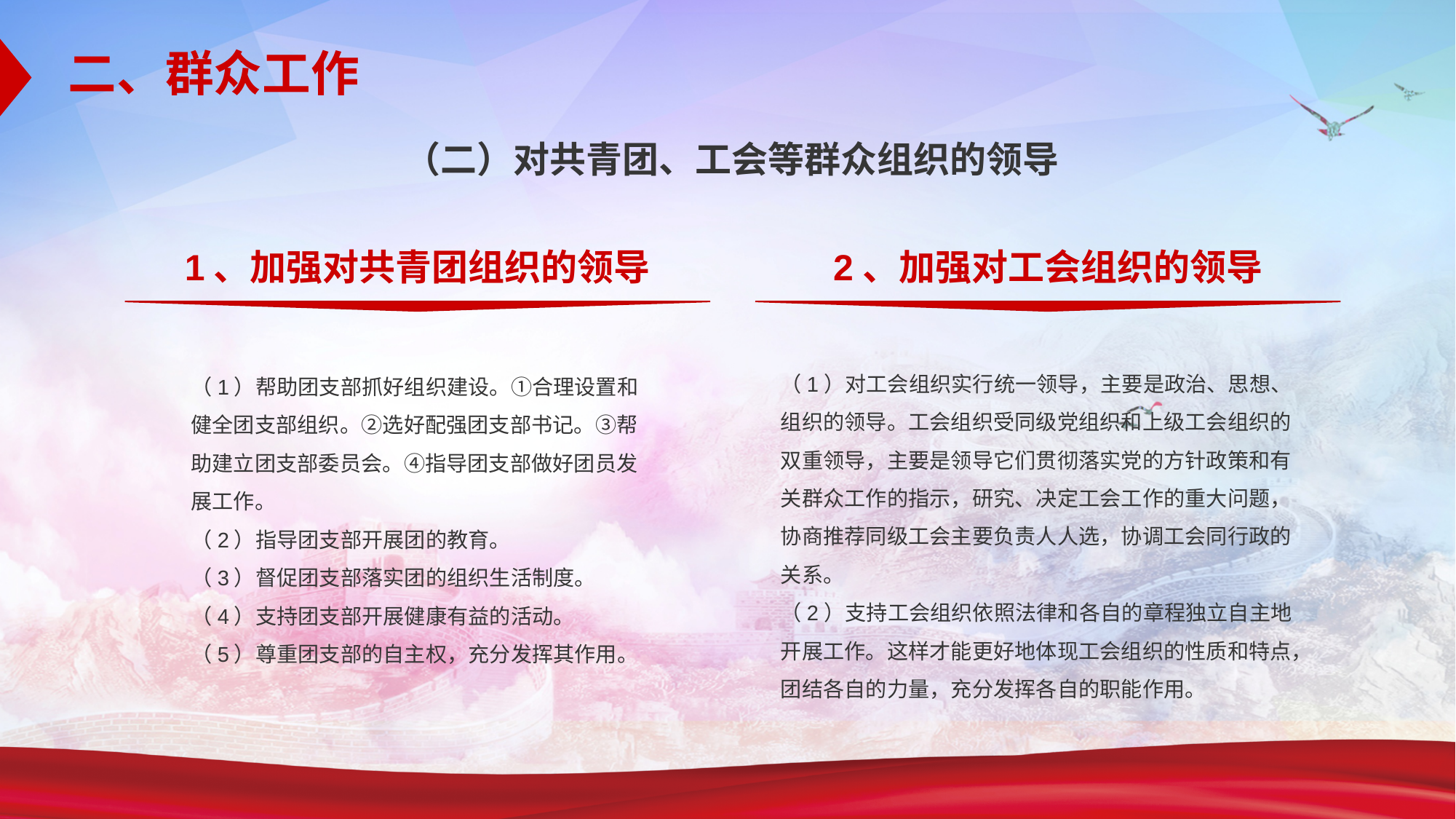

二、群众工作

（二）对共青团、工会等群众组织的领导
1、加强对共青团组织的领导
2、加强对工会组织的领导

（1）对工会组织实行统一领导，主要是政治、思想、组织的领导。工会组织受同级党组织和上级工会组织的双重领导，主要是领导它们贯彻落实党的方针政策和有关群众工作的指示，研究、决定工会工作的重大问题，协商推荐同级工会主要负责人人选，协调工会同行政的关系。
（2）支持工会组织依照法律和各自的章程独立自主地开展工作。这样才能更好地体现工会组织的性质和特点，团结各自的力量，充分发挥各自的职能作用。
（1）帮助团支部抓好组织建设。①合理设置和健全团支部组织。②选好配强团支部书记。③帮助建立团支部委员会。④指导团支部做好团员发展工作。
（2）指导团支部开展团的教育。
（3）督促团支部落实团的组织生活制度。
（4）支持团支部开展健康有益的活动。
（5）尊重团支部的自主权，充分发挥其作用。